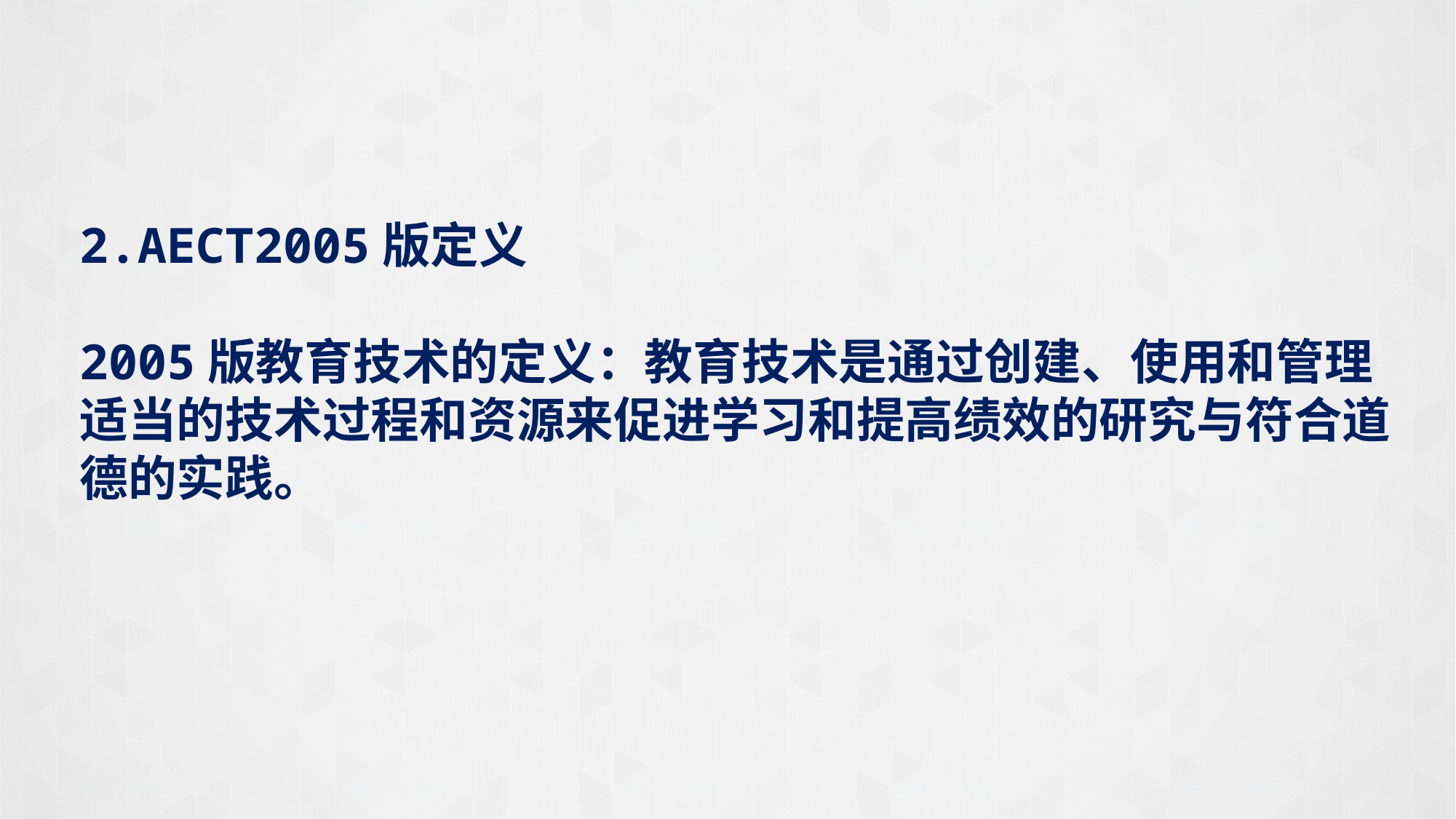

2.AECT2005版定义

2005版教育技术的定义：教育技术是通过创建、使用和管理适当的技术过程和资源来促进学习和提高绩效的研究与符合道德的实践。